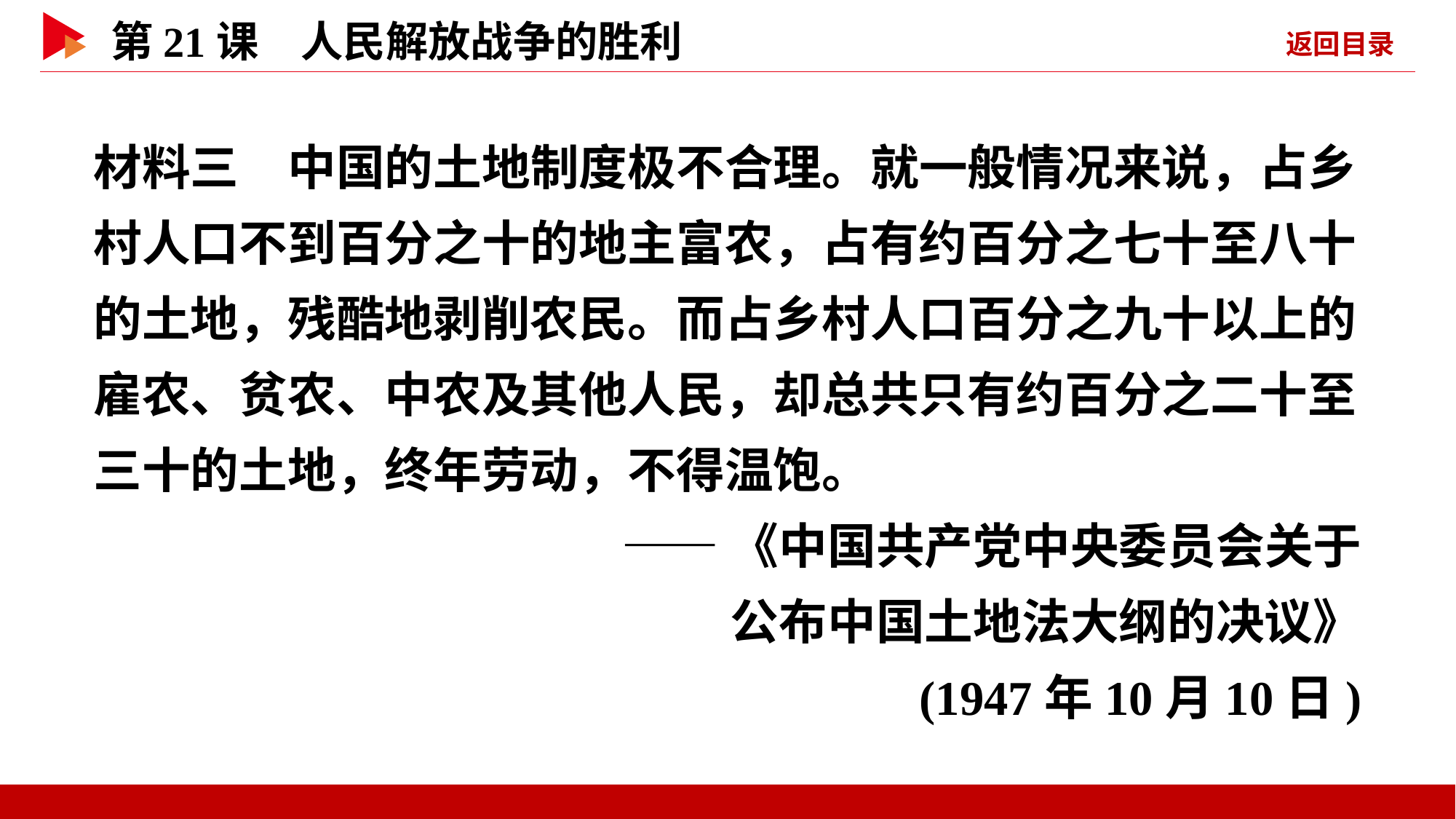

材料三　中国的土地制度极不合理。就一般情况来说，占乡村人口不到百分之十的地主富农，占有约百分之七十至八十的土地，残酷地剥削农民。而占乡村人口百分之九十以上的雇农、贫农、中农及其他人民，却总共只有约百分之二十至三十的土地，终年劳动，不得温饱。
——《中国共产党中央委员会关于
公布中国土地法大纲的决议》
(1947年10月10日)